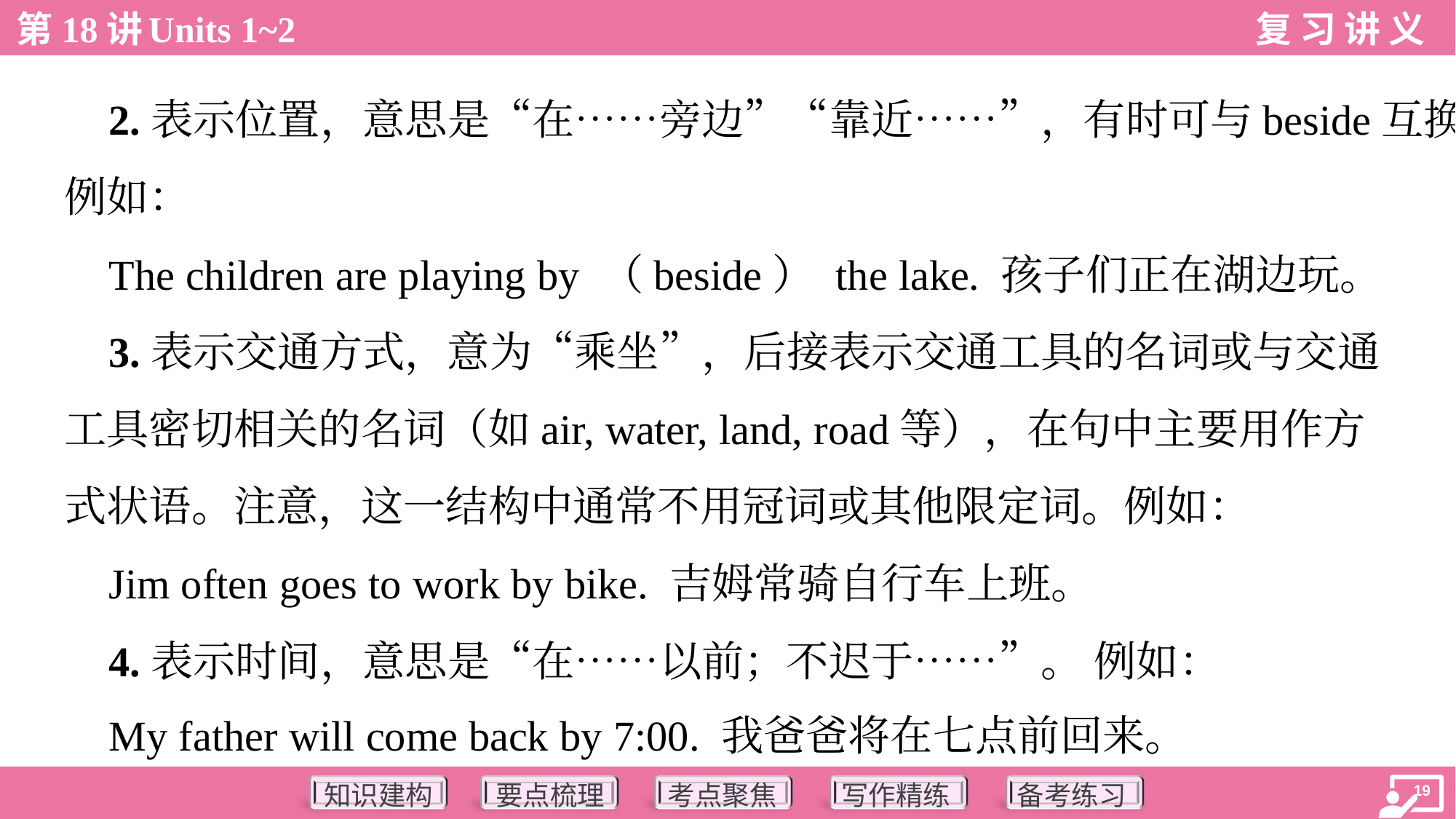

2.表示位置，意思是“在……旁边”“靠近……”，有时可与beside互换。
例如：
    The children are playing by （beside） the lake. 孩子们正在湖边玩。
    3.表示交通方式，意为“乘坐”，后接表示交通工具的名词或与交通
工具密切相关的名词（如air, water, land, road等），在句中主要用作方
式状语。注意，这一结构中通常不用冠词或其他限定词。例如：
    Jim often goes to work by bike. 吉姆常骑自行车上班。
    4.表示时间，意思是“在……以前；不迟于……”。 例如：
    My father will come back by 7:00. 我爸爸将在七点前回来。